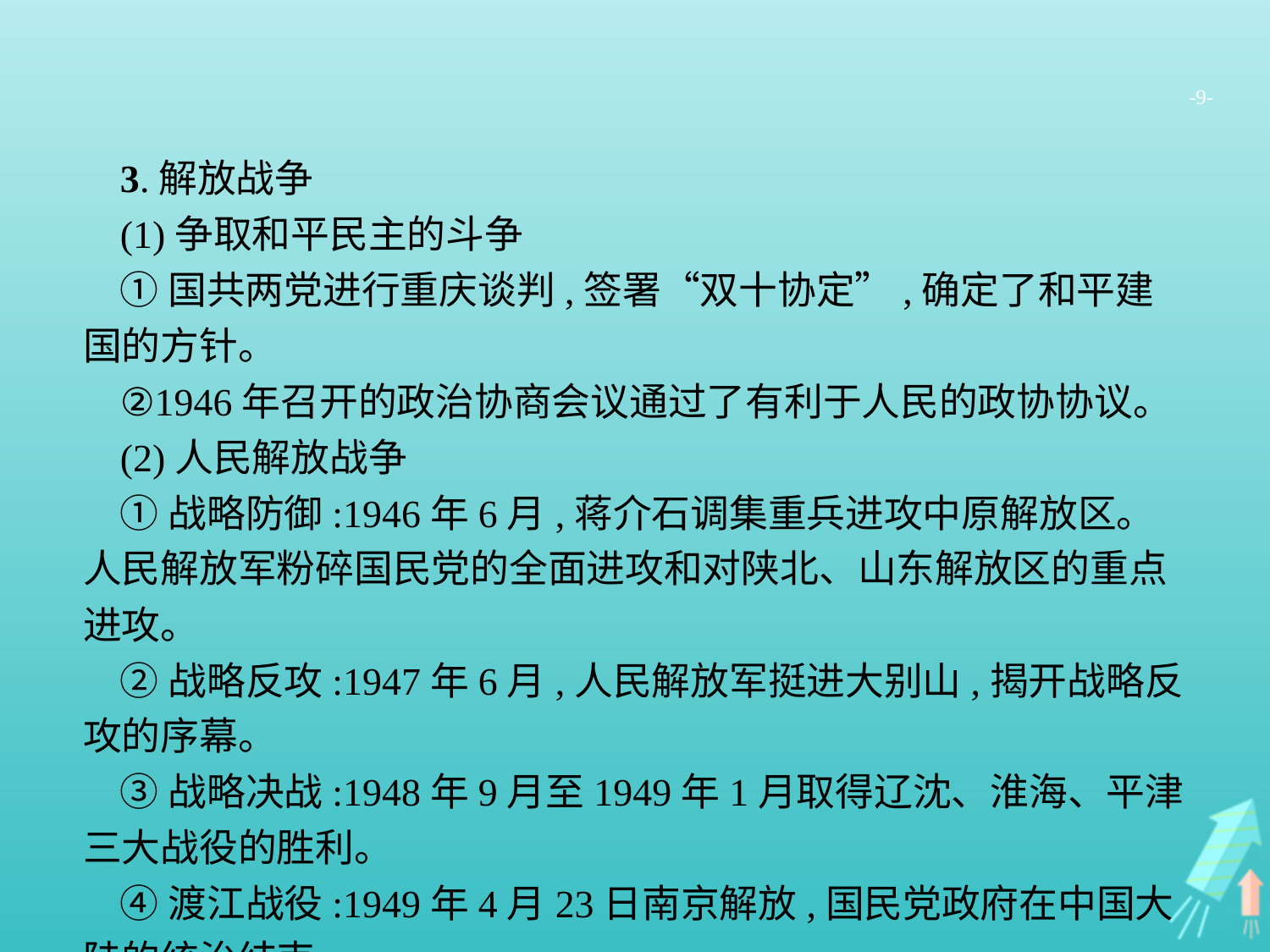

-9-
3.解放战争
(1)争取和平民主的斗争
①国共两党进行重庆谈判,签署“双十协定”,确定了和平建国的方针。
②1946年召开的政治协商会议通过了有利于人民的政协协议。
(2)人民解放战争
①战略防御:1946年6月,蒋介石调集重兵进攻中原解放区。人民解放军粉碎国民党的全面进攻和对陕北、山东解放区的重点进攻。
②战略反攻:1947年6月,人民解放军挺进大别山,揭开战略反攻的序幕。
③战略决战:1948年9月至1949年1月取得辽沈、淮海、平津三大战役的胜利。
④渡江战役:1949年4月23日南京解放,国民党政府在中国大陆的统治结束。